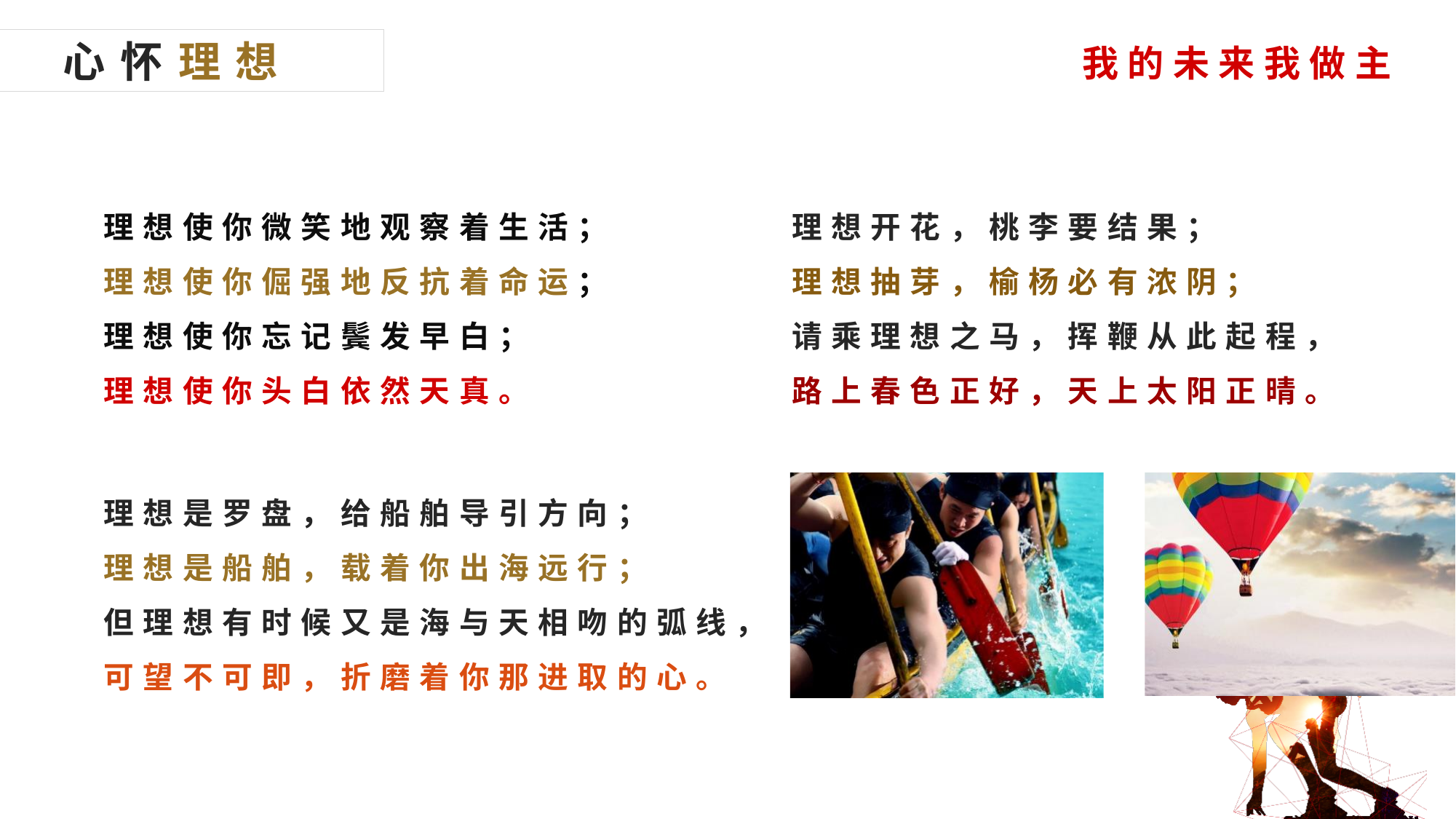

心怀理想
理想使你微笑地观察着生活；
理想使你倔强地反抗着命运；
理想使你忘记鬓发早白；
理想使你头白依然天真。
理想开花，桃李要结果；
理想抽芽，榆杨必有浓阴；
请乘理想之马，挥鞭从此起程，
路上春色正好，天上太阳正晴。
理想是罗盘，给船舶导引方向；
理想是船舶，载着你出海远行；
但理想有时候又是海与天相吻的弧线，
可望不可即，折磨着你那进取的心。